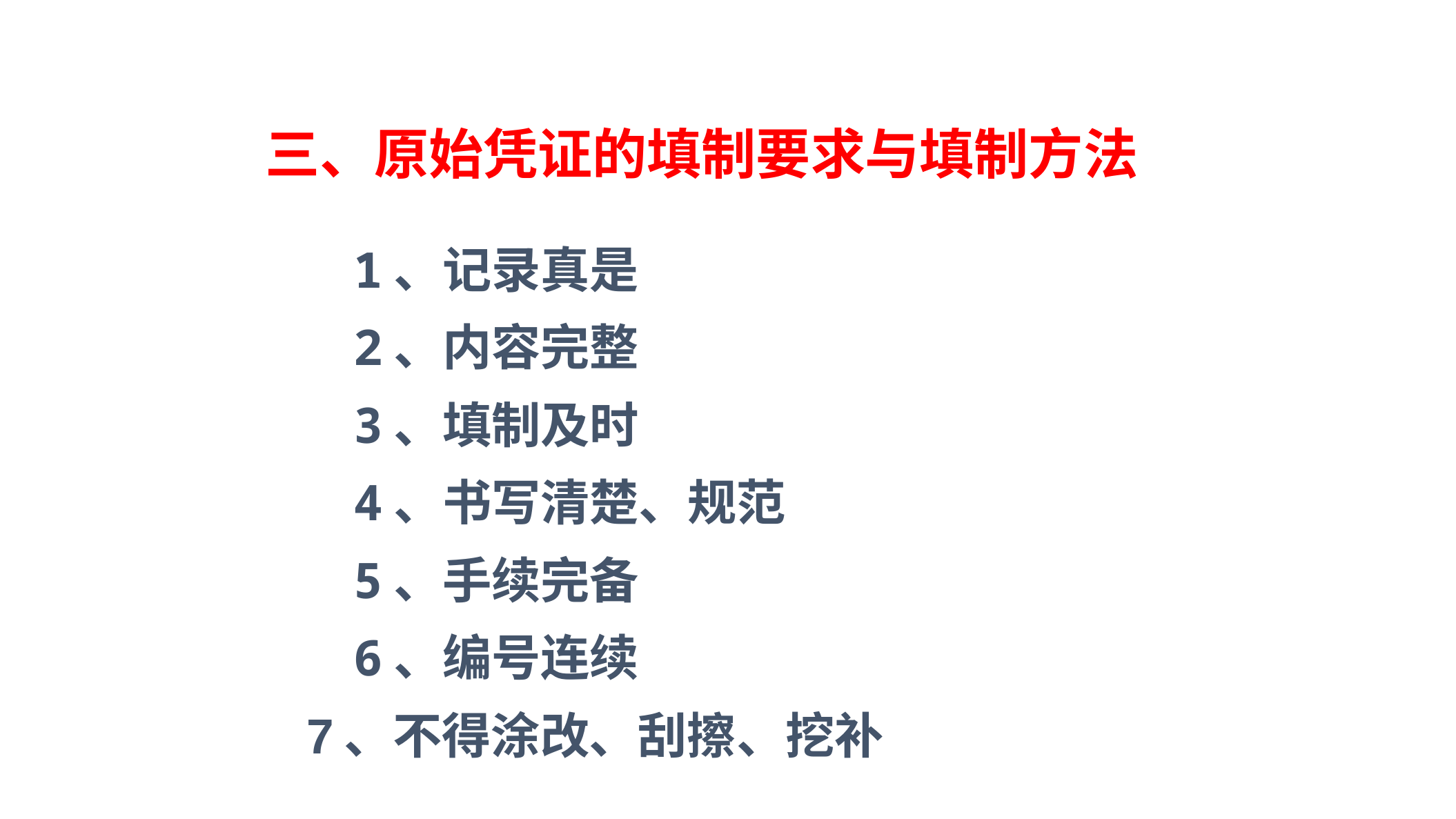

# 三、原始凭证的填制要求与填制方法
   1、记录真是
   2、内容完整
   3、填制及时
   4、书写清楚、规范
   5、手续完备
   6、编号连续
   7、不得涂改、刮擦、挖补